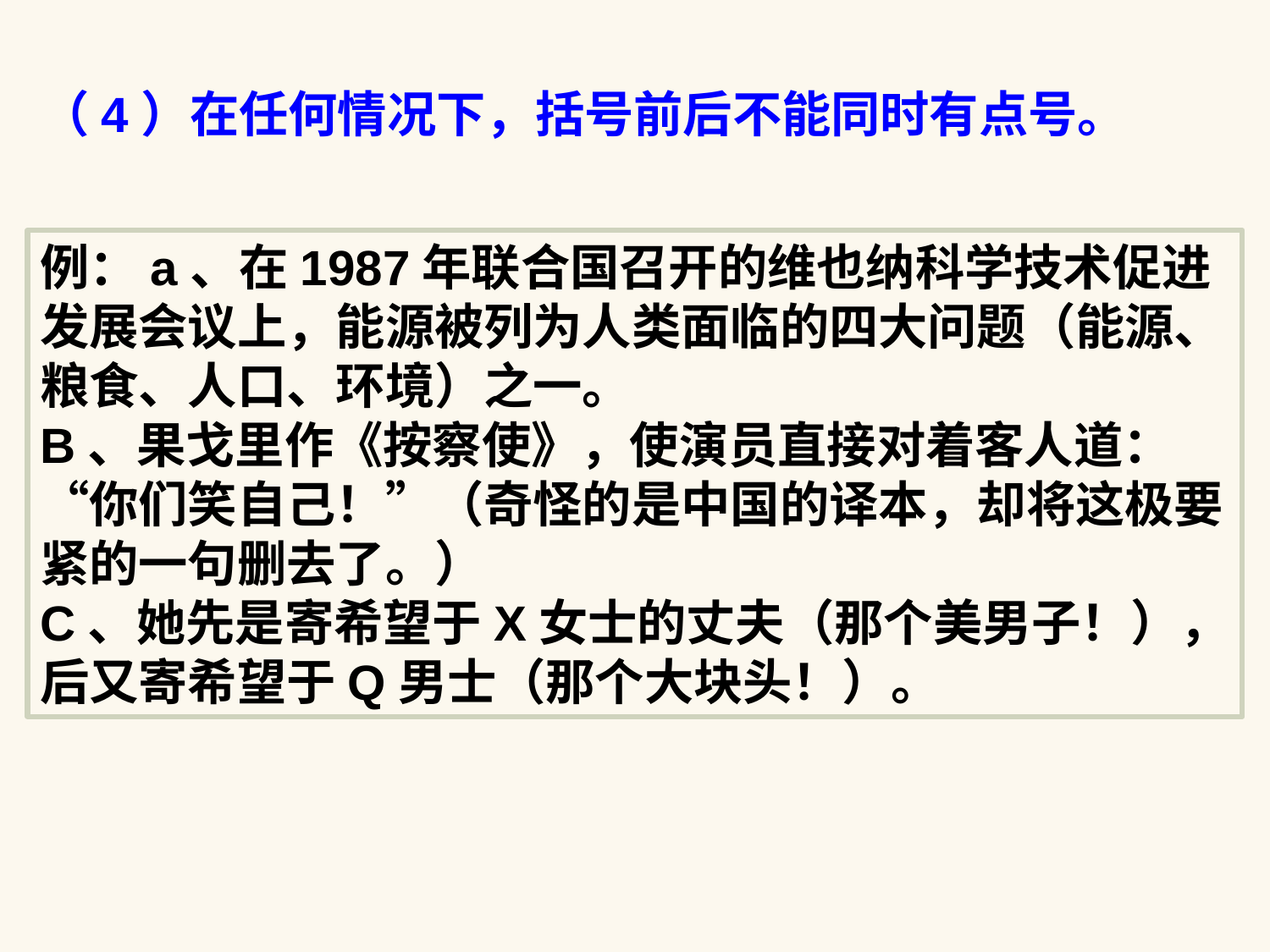

（4）在任何情况下，括号前后不能同时有点号。
例：a、在1987年联合国召开的维也纳科学技术促进发展会议上，能源被列为人类面临的四大问题（能源、粮食、人口、环境）之一。
B、果戈里作《按察使》，使演员直接对着客人道：“你们笑自己！”（奇怪的是中国的译本，却将这极要紧的一句删去了。）
C、她先是寄希望于X女士的丈夫（那个美男子！），后又寄希望于Q男士（那个大块头！）。